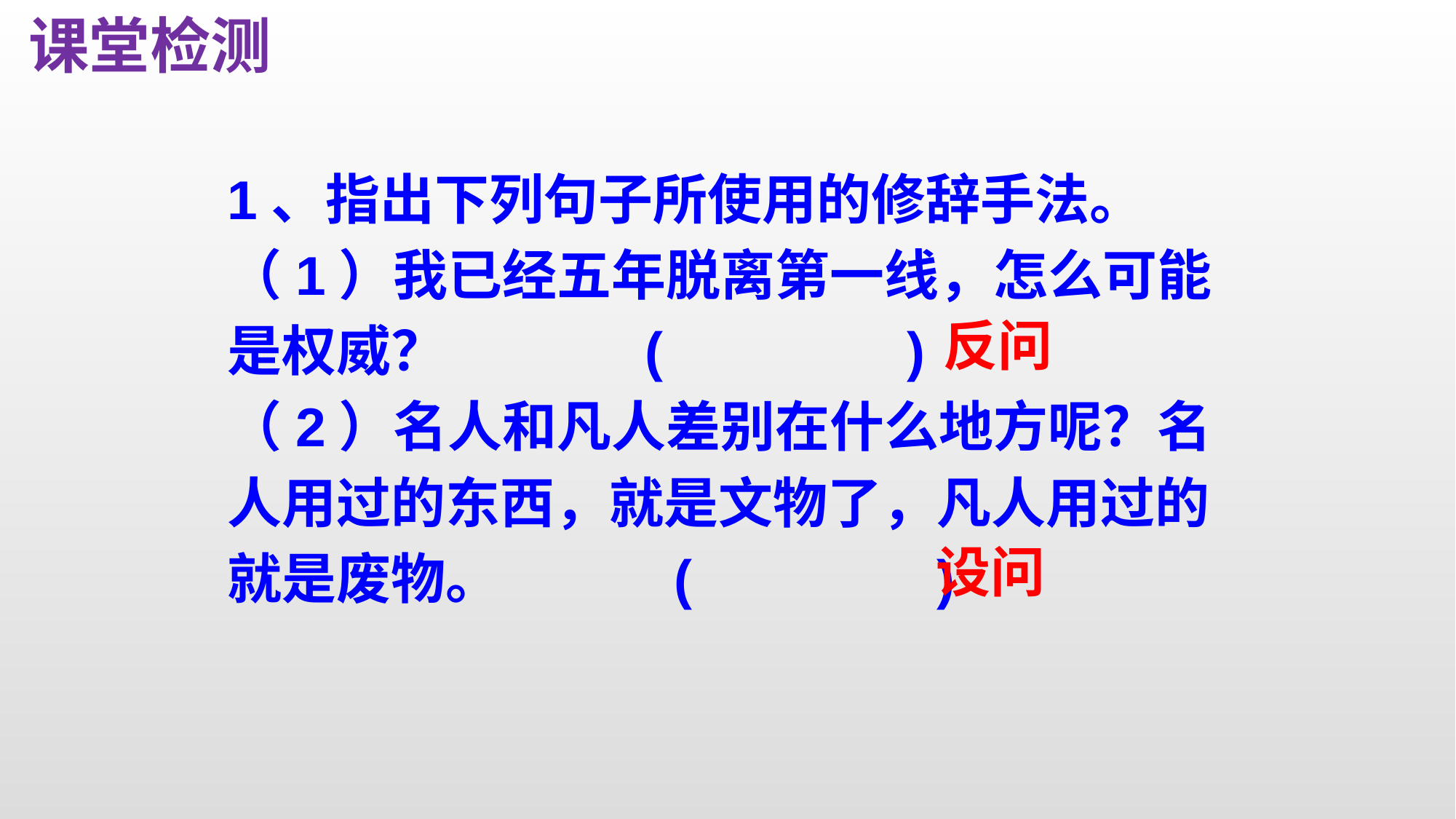

课堂检测
1、指出下列句子所使用的修辞手法。
（1）我已经五年脱离第一线，怎么可能是权威？               (　　　　)
（2）名人和凡人差别在什么地方呢？名人用过的东西，就是文物了，凡人用过的就是废物。             (　　　　)
反问
设问